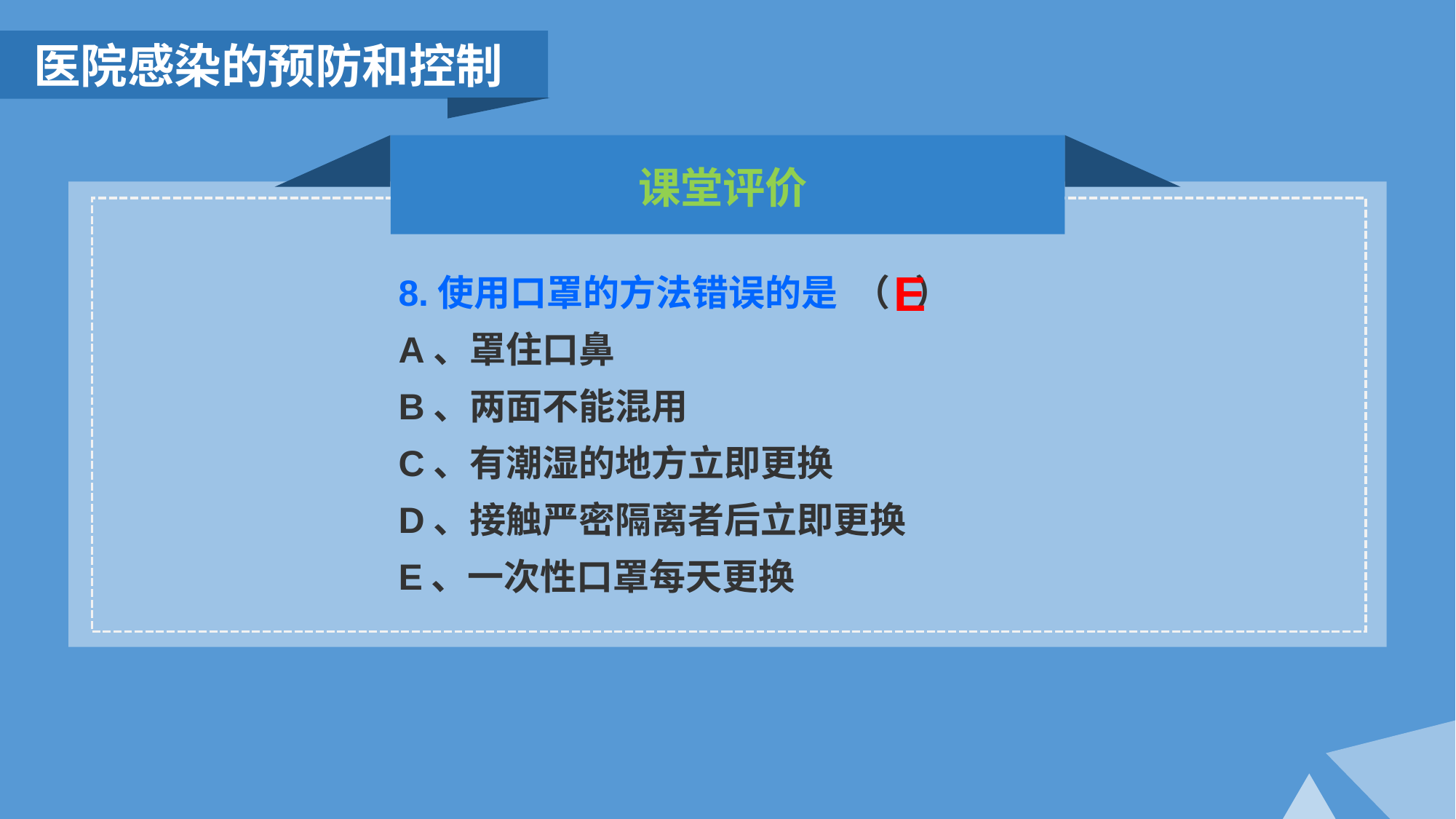

医院感染的预防和控制

课堂评价

E
8.使用口罩的方法错误的是  （   ）
A、罩住口鼻
B、两面不能混用
C、有潮湿的地方立即更换
D、接触严密隔离者后立即更换
E、一次性口罩每天更换